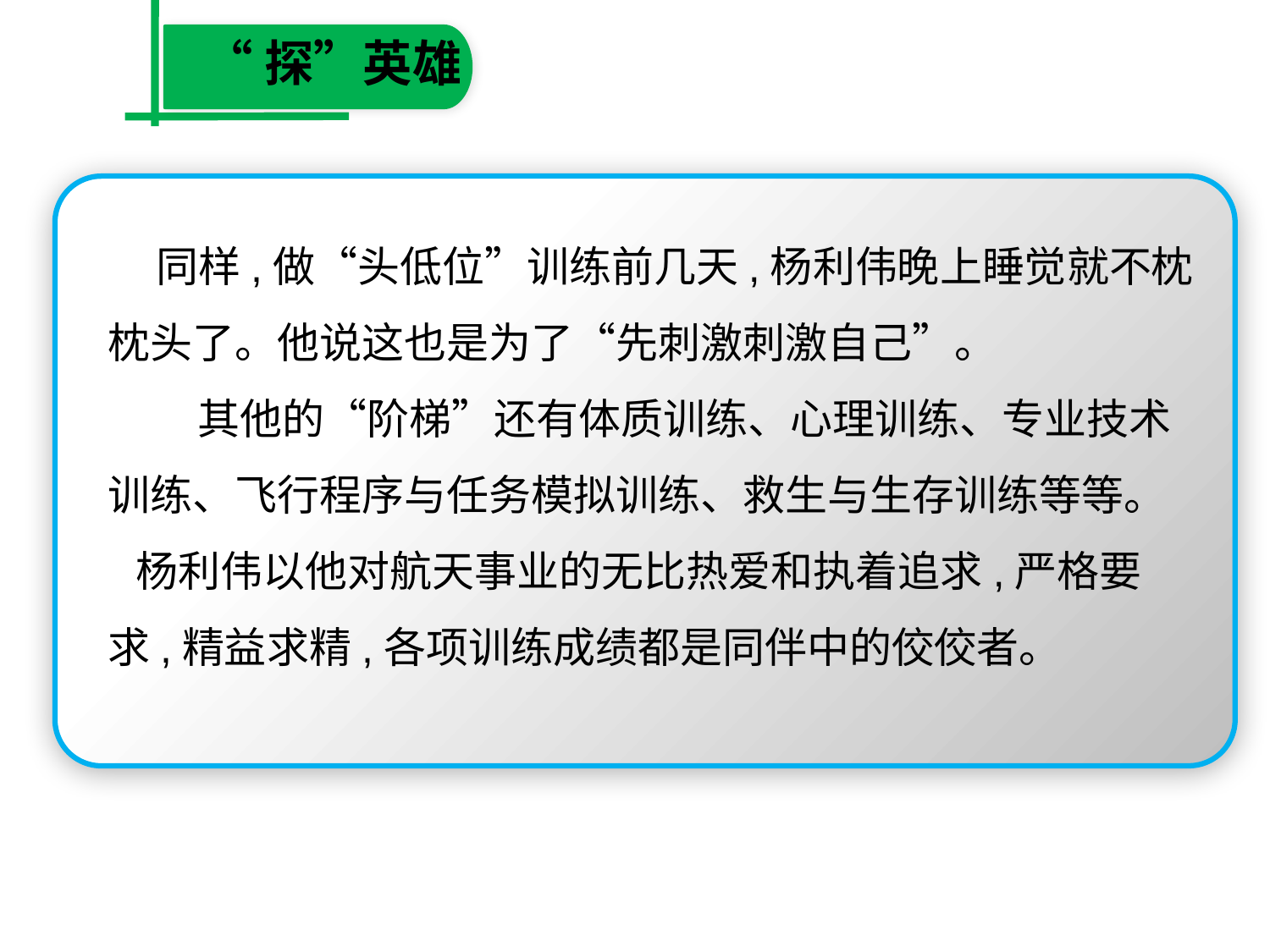

“探”英雄

　         同样,做“头低位”训练前几天,杨利伟晚上睡觉就不枕枕头了。他说这也是为了“先刺激刺激自己”。
　     其他的“阶梯”还有体质训练、心理训练、专业技术训练、飞行程序与任务模拟训练、救生与生存训练等等。       杨利伟以他对航天事业的无比热爱和执着追求,严格要求,精益求精,各项训练成绩都是同伴中的佼佼者。